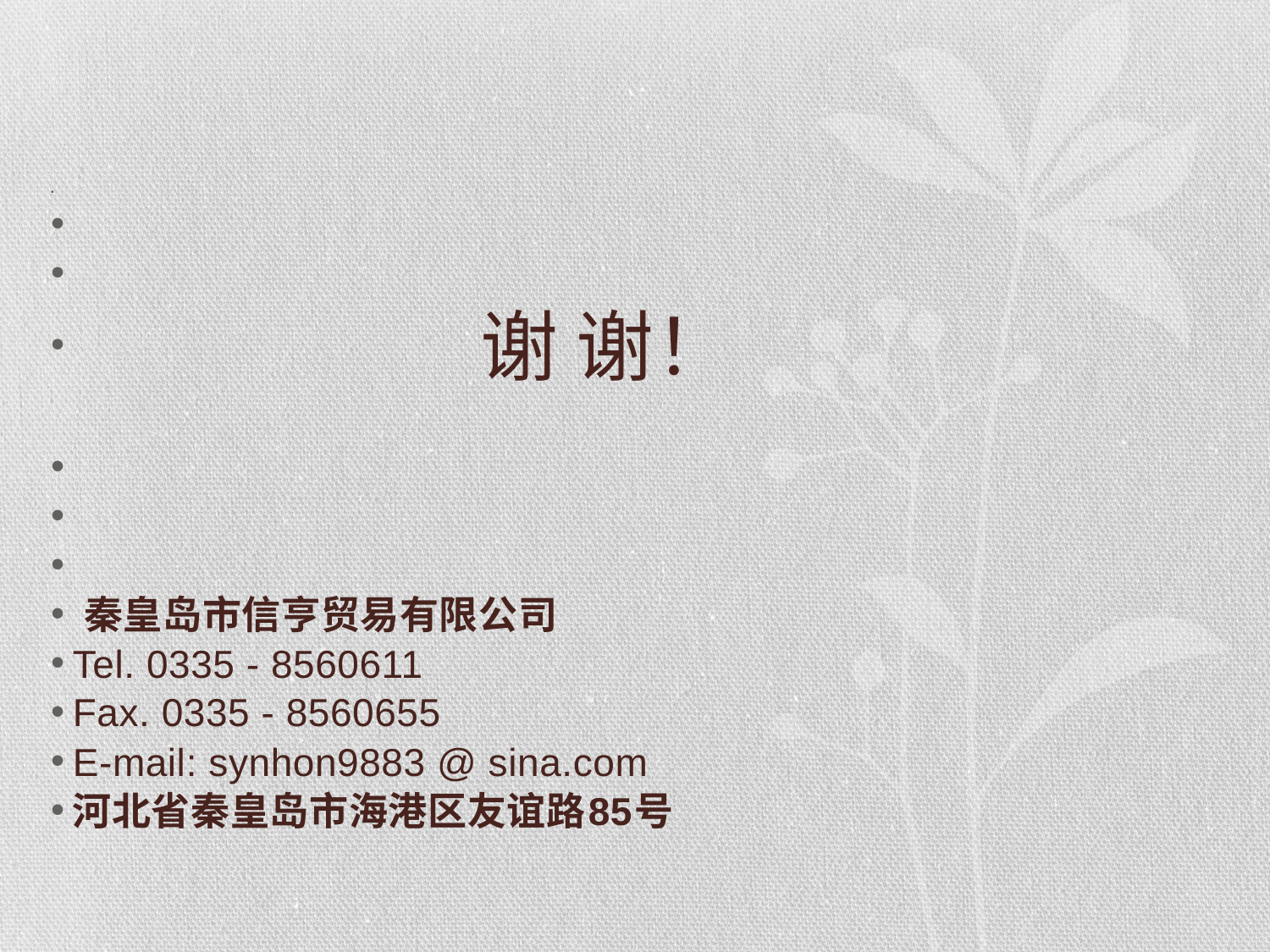

#

                                       谢 谢！

 秦皇岛市信亨贸易有限公司
Tel. 0335 - 8560611
Fax. 0335 - 8560655
E-mail: synhon9883 @ sina.com
河北省秦皇岛市海港区友谊路85号